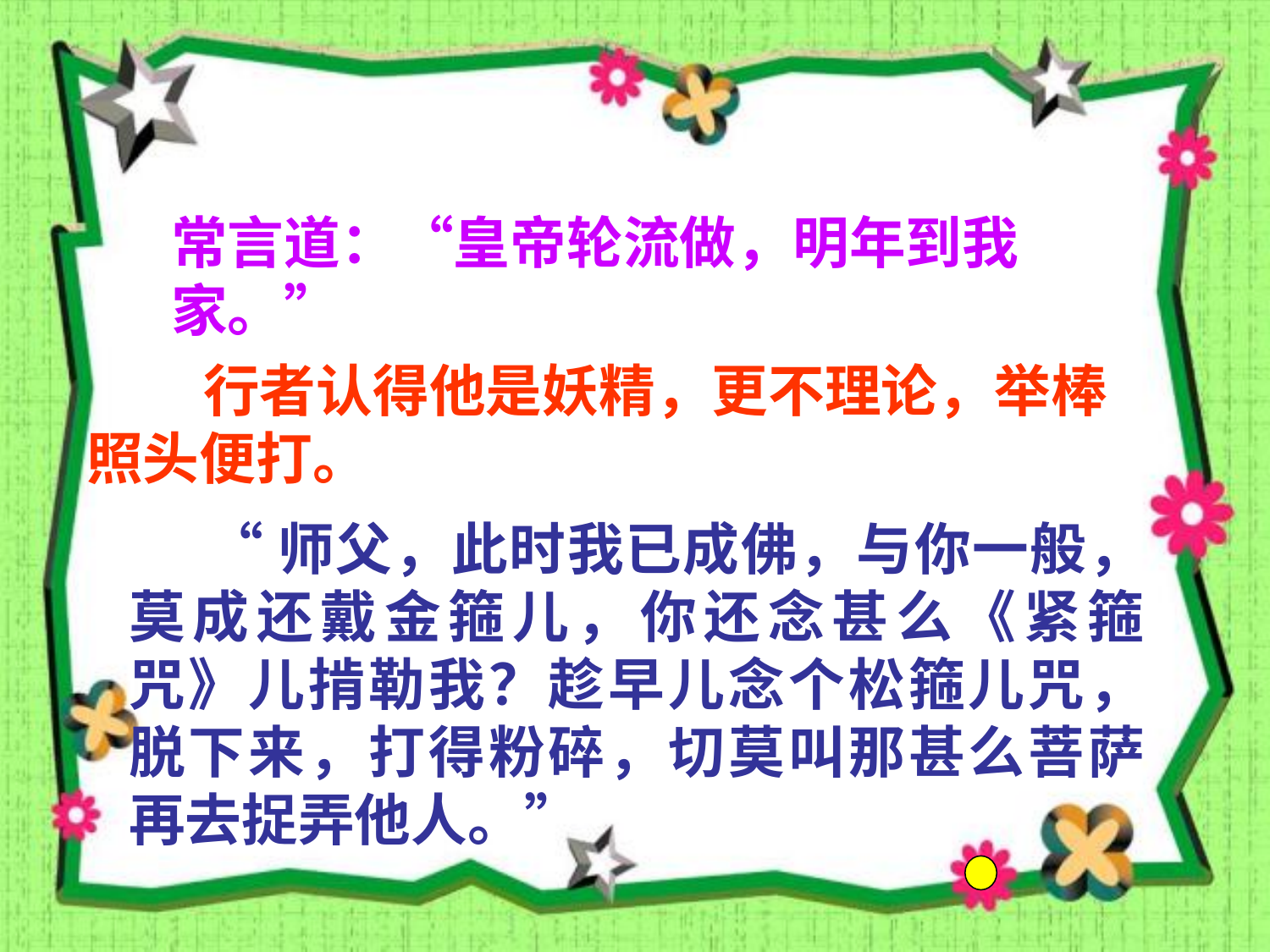

常言道：“皇帝轮流做，明年到我家。”
        行者认得他是妖精，更不理论，举棒照头便打。
       “师父，此时我已成佛，与你一般，莫成还戴金箍儿，你还念甚么《紧箍咒》儿掯勒我？趁早儿念个松箍儿咒，脱下来，打得粉碎，切莫叫那甚么菩萨再去捉弄他人。”